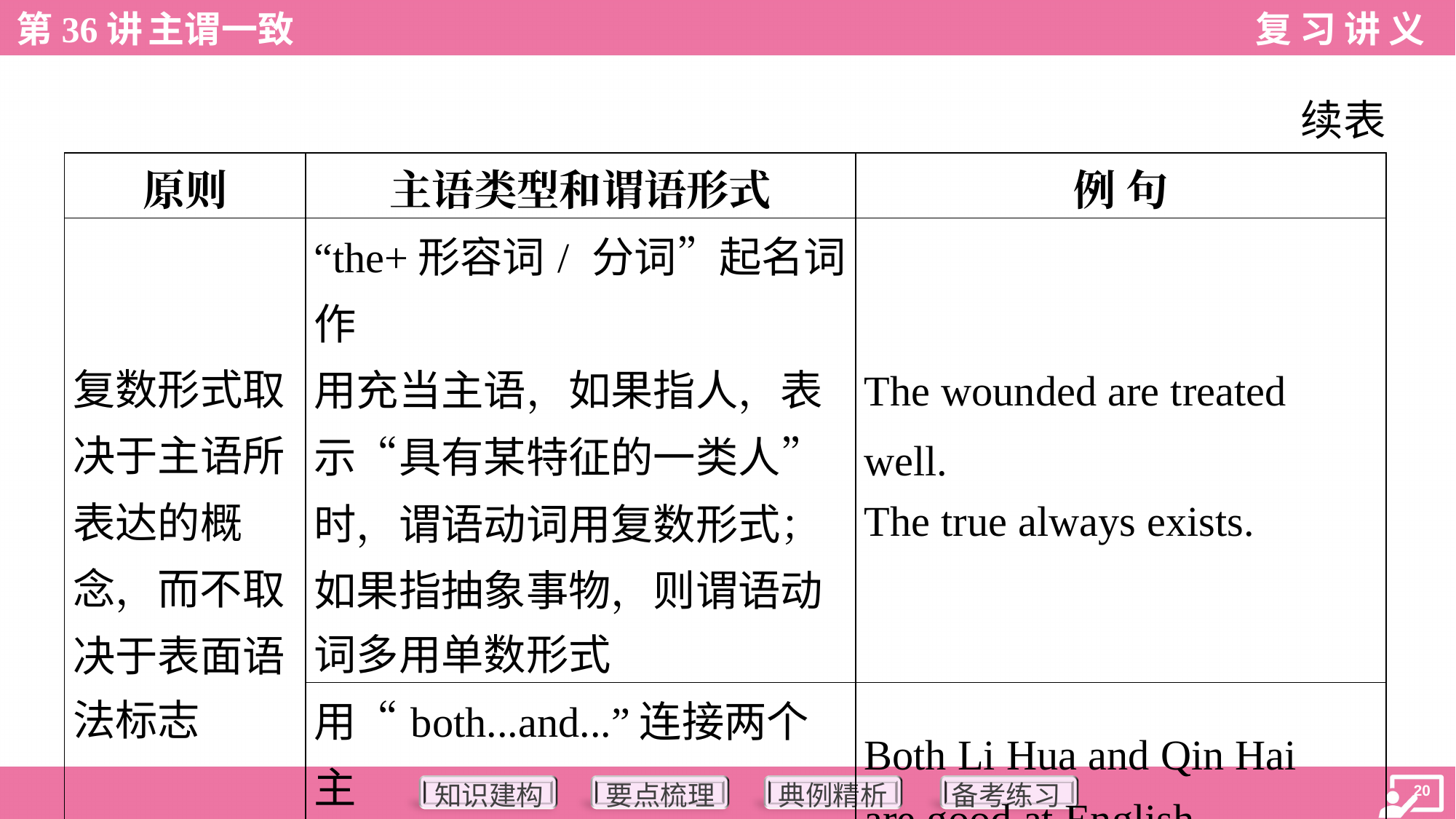

续表
| 原则 | 主语类型和谓语形式 | 例 句 |
| --- | --- | --- |
| 复数形式取 决于主语所 表达的概 念，而不取 决于表面语 法标志 | “the+形容词/ 分词”起名词作 用充当主语，如果指人，表 示“具有某特征的一类人” 时，谓语动词用复数形式； 如果指抽象事物，则谓语动 词多用单数形式 | The wounded are treated well. The true always exists. |
|  | 用“both...and...”连接两个主 语时，谓语动词用复数形式 | Both Li Hua and Qin Hai are good at English. |